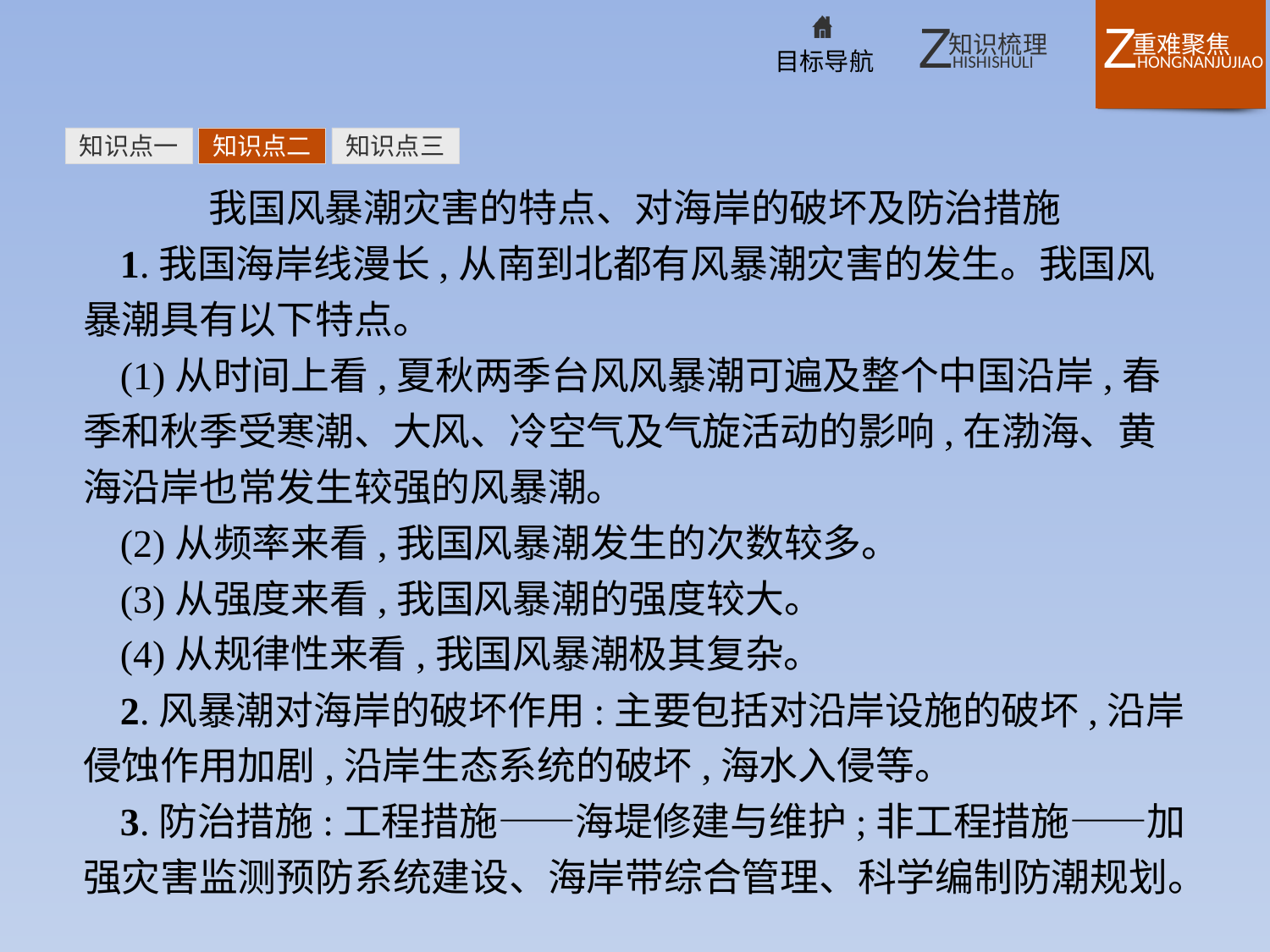

知识点一
知识点二
知识点三
我国风暴潮灾害的特点、对海岸的破坏及防治措施
1.我国海岸线漫长,从南到北都有风暴潮灾害的发生。我国风暴潮具有以下特点。
(1)从时间上看,夏秋两季台风风暴潮可遍及整个中国沿岸,春季和秋季受寒潮、大风、冷空气及气旋活动的影响,在渤海、黄海沿岸也常发生较强的风暴潮。
(2)从频率来看,我国风暴潮发生的次数较多。
(3)从强度来看,我国风暴潮的强度较大。
(4)从规律性来看,我国风暴潮极其复杂。
2.风暴潮对海岸的破坏作用:主要包括对沿岸设施的破坏,沿岸侵蚀作用加剧,沿岸生态系统的破坏,海水入侵等。
3.防治措施:工程措施——海堤修建与维护;非工程措施——加强灾害监测预防系统建设、海岸带综合管理、科学编制防潮规划。